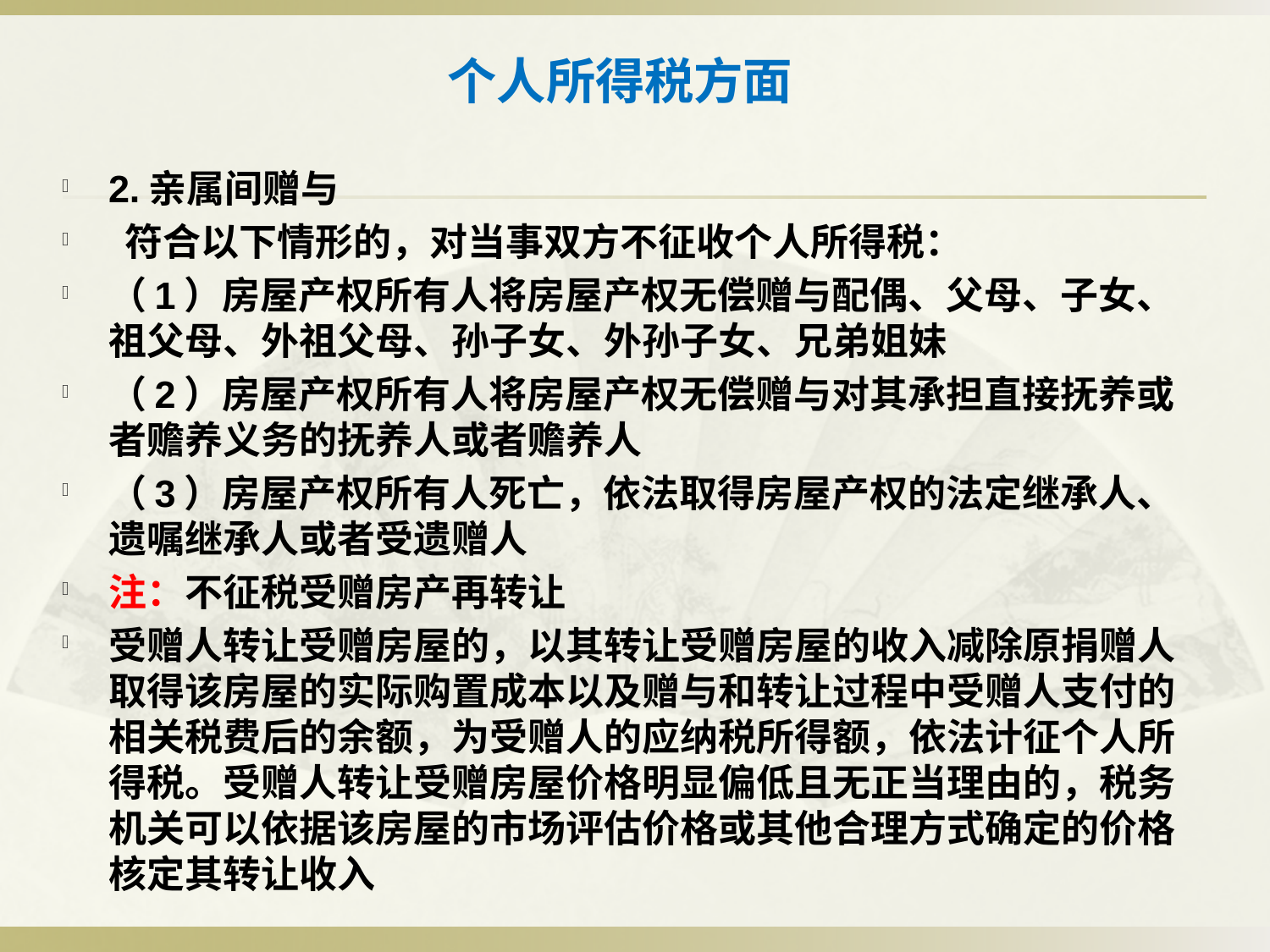

# 个人所得税方面
2.亲属间赠与
 符合以下情形的，对当事双方不征收个人所得税：
（1）房屋产权所有人将房屋产权无偿赠与配偶、父母、子女、祖父母、外祖父母、孙子女、外孙子女、兄弟姐妹
（2）房屋产权所有人将房屋产权无偿赠与对其承担直接抚养或者赡养义务的抚养人或者赡养人
（3）房屋产权所有人死亡，依法取得房屋产权的法定继承人、遗嘱继承人或者受遗赠人
注：不征税受赠房产再转让
受赠人转让受赠房屋的，以其转让受赠房屋的收入减除原捐赠人取得该房屋的实际购置成本以及赠与和转让过程中受赠人支付的相关税费后的余额，为受赠人的应纳税所得额，依法计征个人所得税。受赠人转让受赠房屋价格明显偏低且无正当理由的，税务机关可以依据该房屋的市场评估价格或其他合理方式确定的价格核定其转让收入